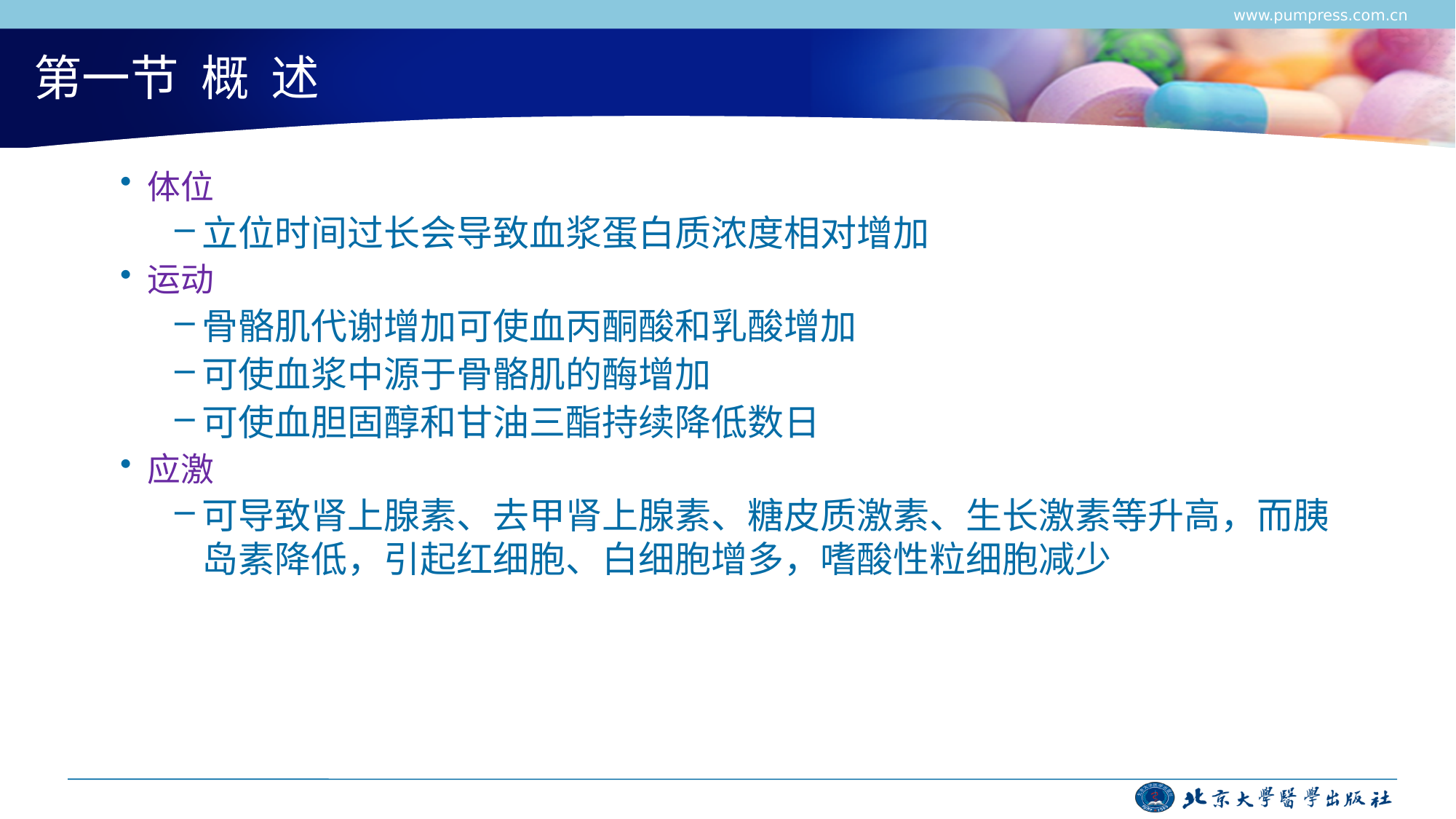

www.pumpress.com.cn
# 第一节  概  述
体位
立位时间过长会导致血浆蛋白质浓度相对增加
运动
骨骼肌代谢增加可使血丙酮酸和乳酸增加
可使血浆中源于骨骼肌的酶增加
可使血胆固醇和甘油三酯持续降低数日
应激
可导致肾上腺素、去甲肾上腺素、糖皮质激素、生长激素等升高，而胰岛素降低，引起红细胞、白细胞增多，嗜酸性粒细胞减少